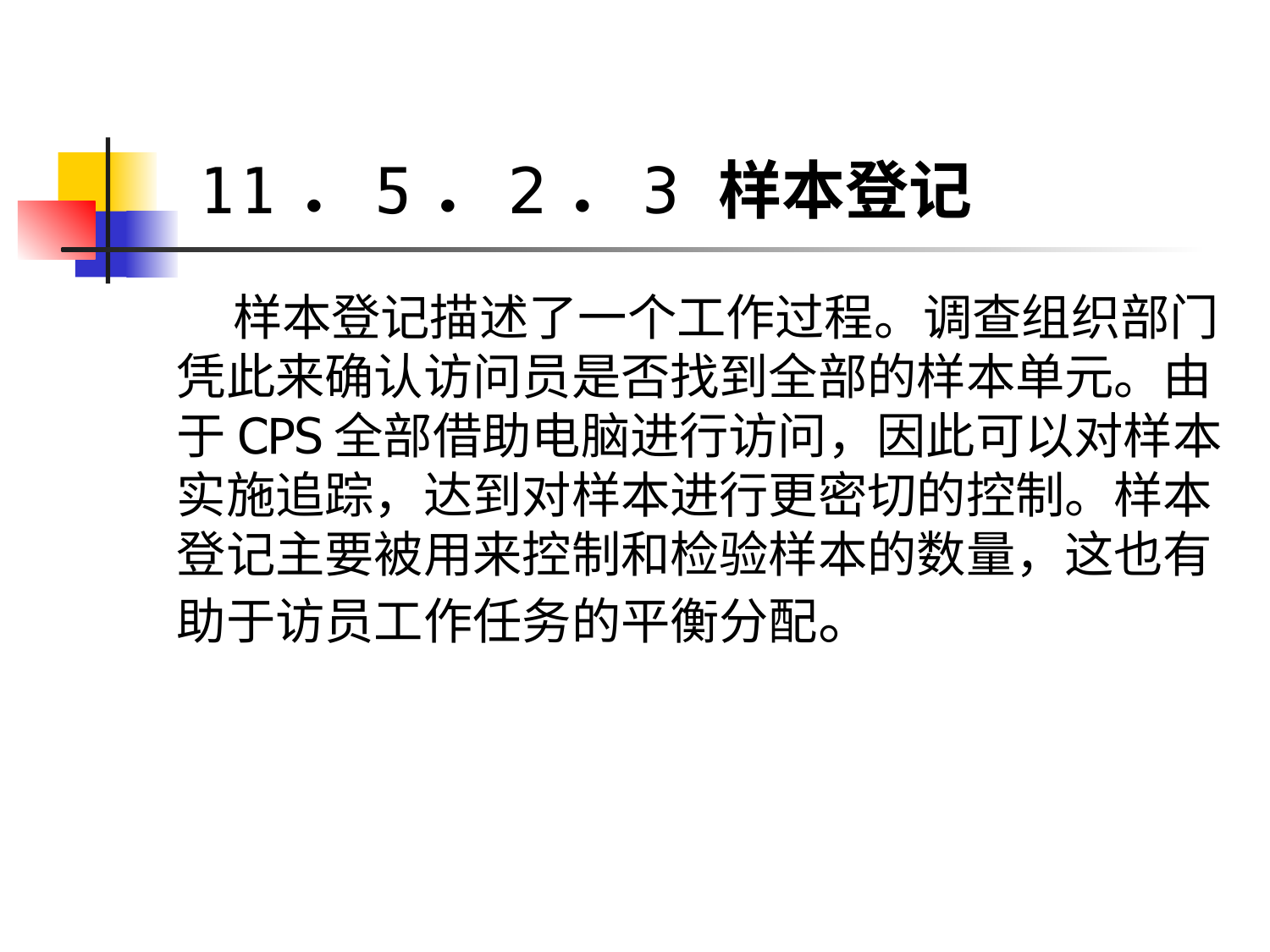

# 11．5．2．3 样本登记
    样本登记描述了一个工作过程。调查组织部门凭此来确认访问员是否找到全部的样本单元。由于CPS全部借助电脑进行访问，因此可以对样本实施追踪，达到对样本进行更密切的控制。样本登记主要被用来控制和检验样本的数量，这也有助于访员工作任务的平衡分配。